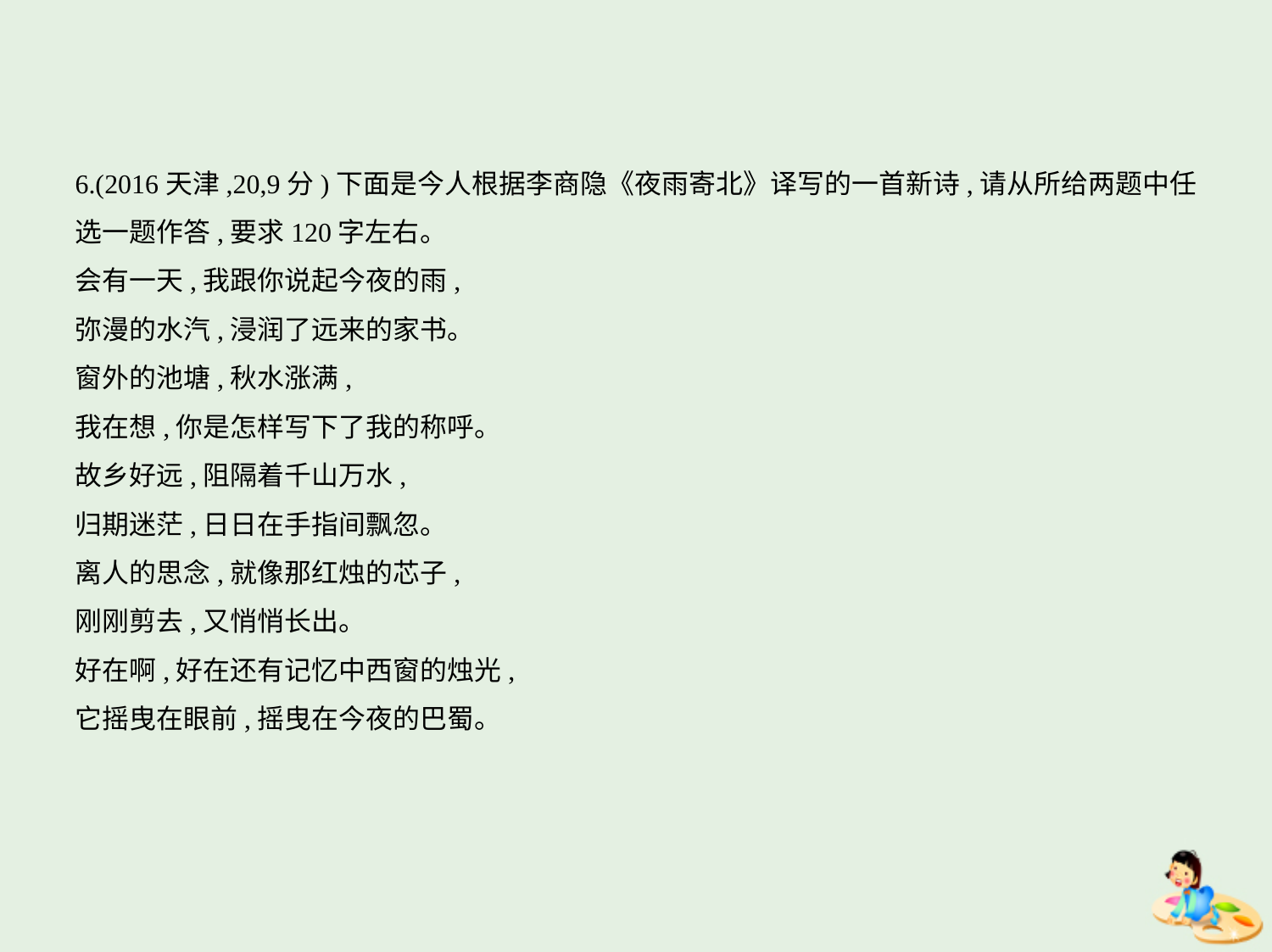

6.(2016天津,20,9分)下面是今人根据李商隐《夜雨寄北》译写的一首新诗,请从所给两题中任
选一题作答,要求120字左右。
会有一天,我跟你说起今夜的雨,
弥漫的水汽,浸润了远来的家书。
窗外的池塘,秋水涨满,
我在想,你是怎样写下了我的称呼。
故乡好远,阻隔着千山万水,
归期迷茫,日日在手指间飘忽。
离人的思念,就像那红烛的芯子,
刚刚剪去,又悄悄长出。
好在啊,好在还有记忆中西窗的烛光,
它摇曳在眼前,摇曳在今夜的巴蜀。